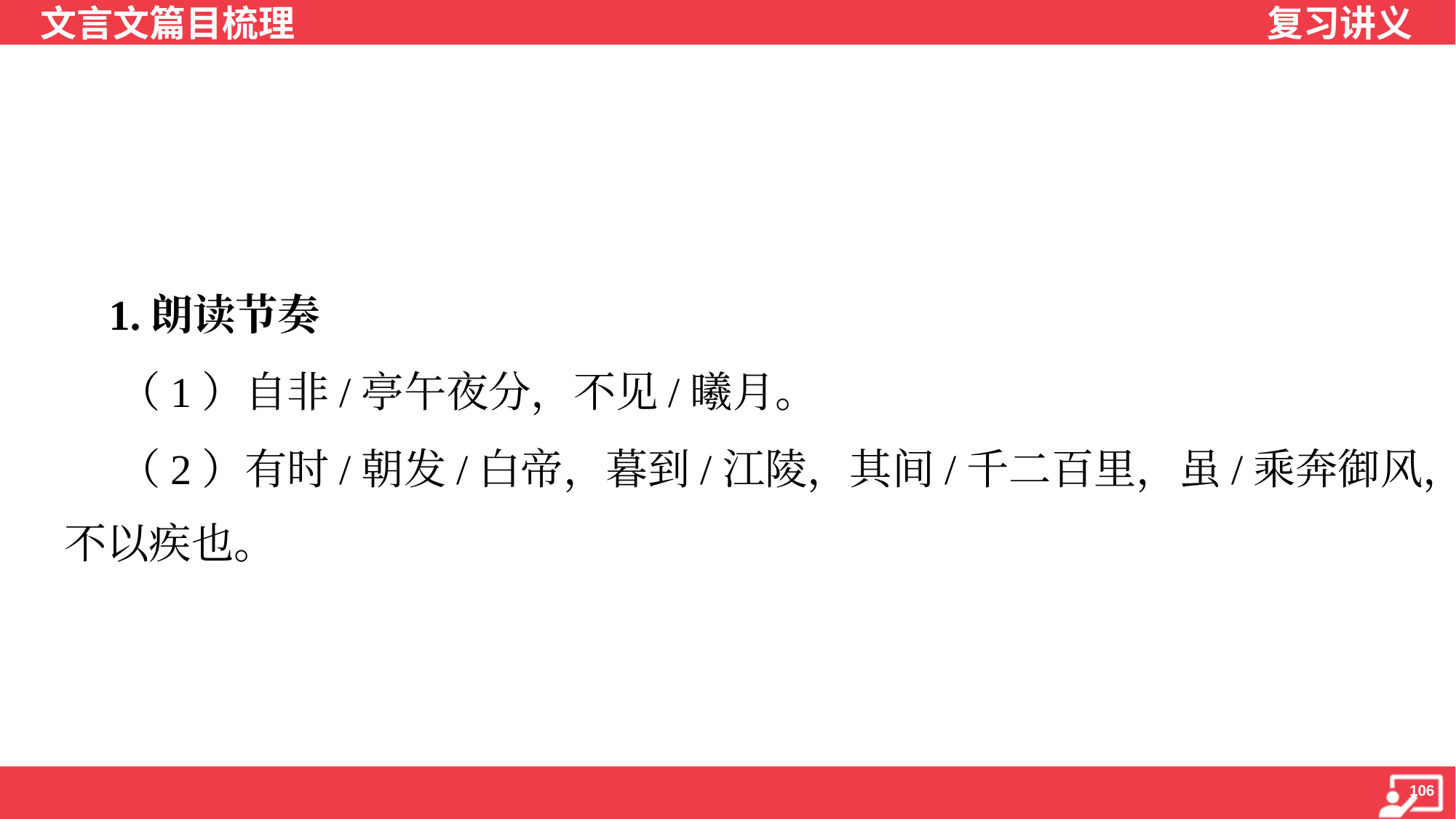

1.朗读节奏
    （1）自非/亭午夜分，不见/曦月。
    （2）有时/朝发/白帝，暮到/江陵，其间/千二百里，虽/乘奔御风，
不以疾也。